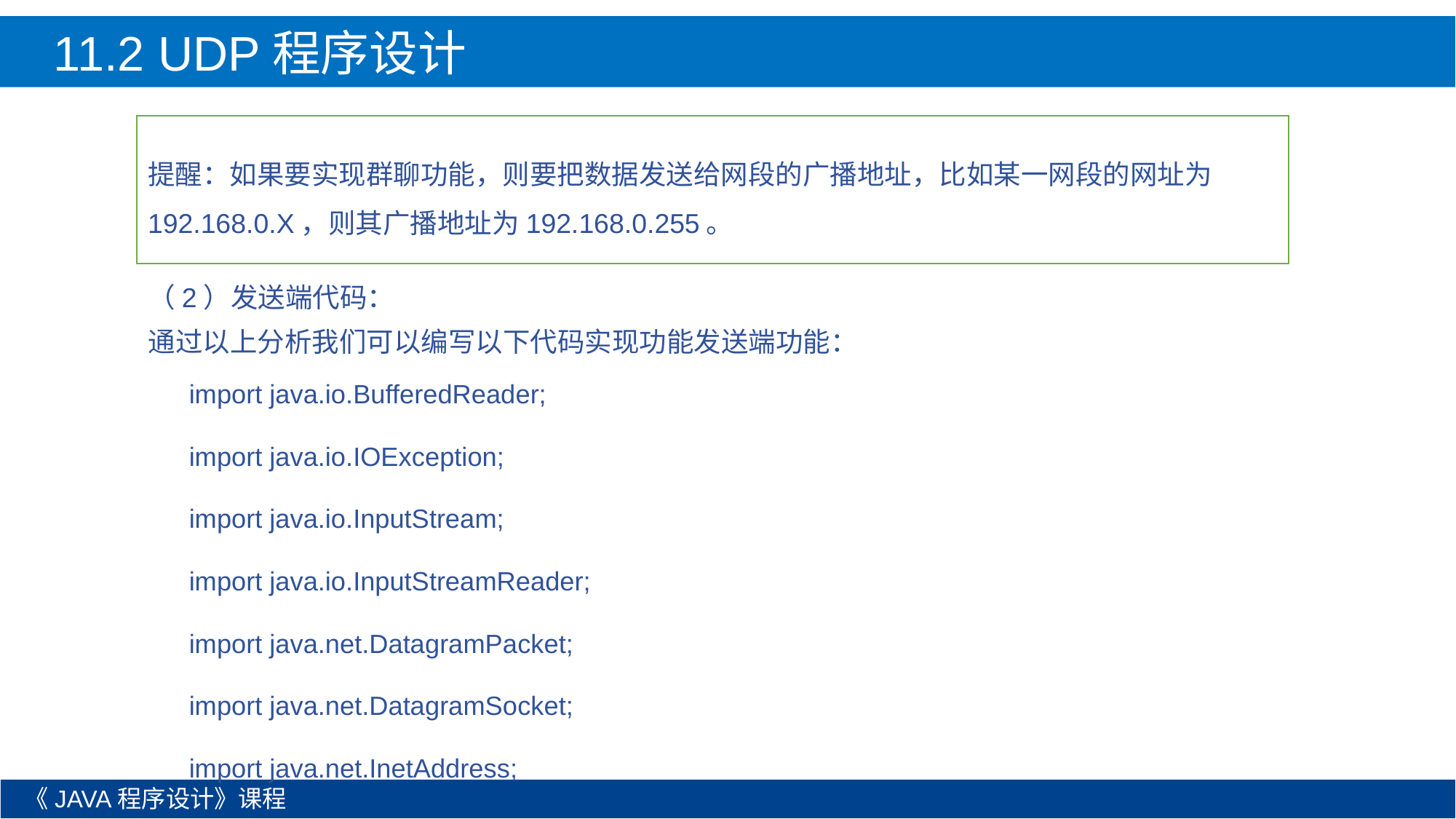

11.2 UDP程序设计
提醒：如果要实现群聊功能，则要把数据发送给网段的广播地址，比如某一网段的网址为192.168.0.X，则其广播地址为192.168.0.255。
（2）发送端代码：
通过以上分析我们可以编写以下代码实现功能发送端功能：
import java.io.BufferedReader;
import java.io.IOException;
import java.io.InputStream;
import java.io.InputStreamReader;
import java.net.DatagramPacket;
import java.net.DatagramSocket;
import java.net.InetAddress;
《JAVA程序设计》课程